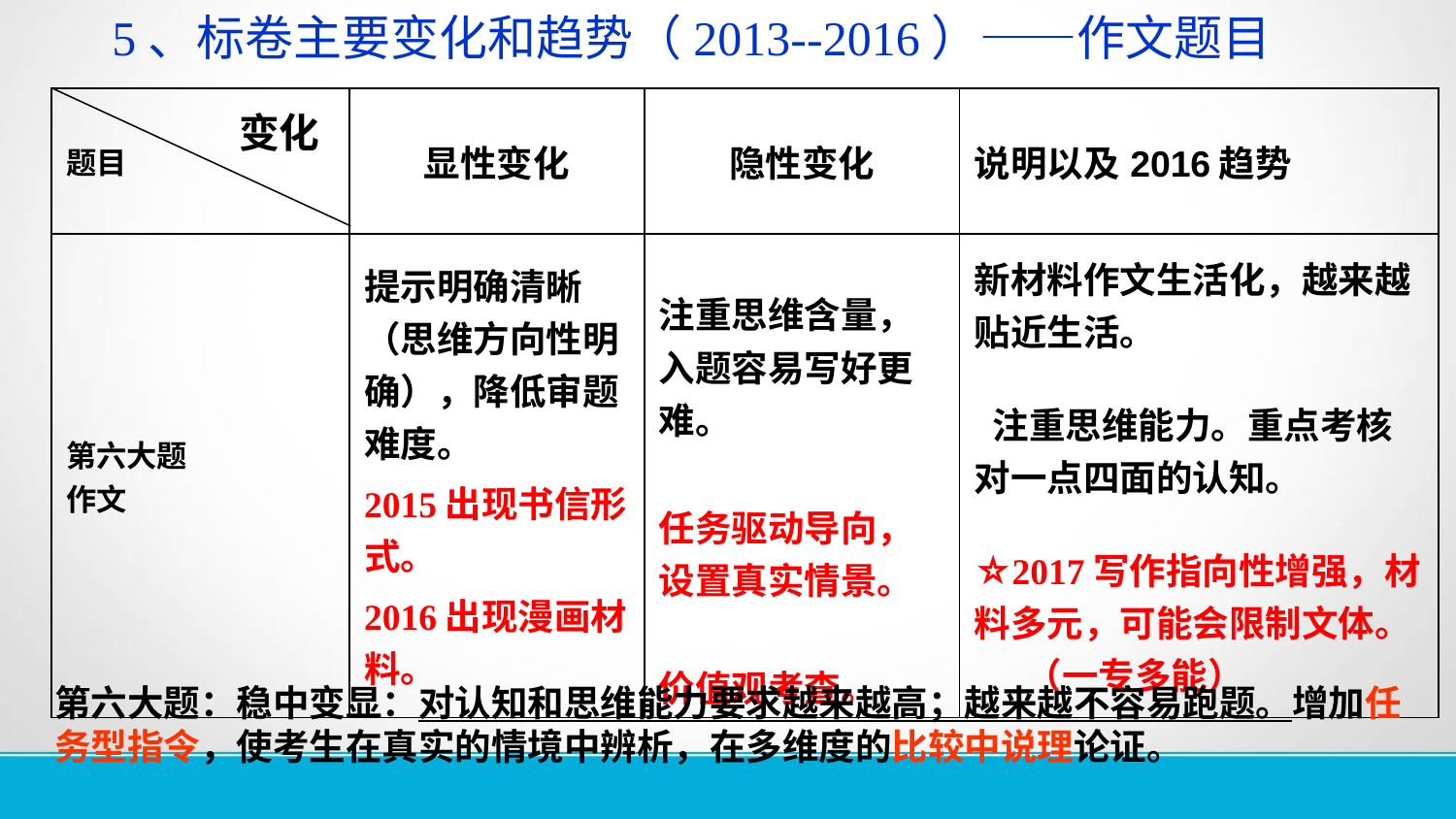

5、标卷主要变化和趋势（2013--2016）——作文题目
变化
| 题目 | 显性变化 | 隐性变化 | 说明以及2016趋势 |
| --- | --- | --- | --- |
| 第六大题 作文 | 提示明确清晰（思维方向性明确），降低审题难度。 2015出现书信形式。 2016出现漫画材料。 | 注重思维含量，入题容易写好更难。 任务驱动导向，设置真实情景。 价值观考查。 | 新材料作文生活化，越来越贴近生活。 注重思维能力。重点考核对一点四面的认知。 ☆2017写作指向性增强，材料多元，可能会限制文体。 （一专多能） |
第六大题：稳中变显：对认知和思维能力要求越来越高；越来越不容易跑题。增加任务型指令，使考生在真实的情境中辨析，在多维度的比较中说理论证。